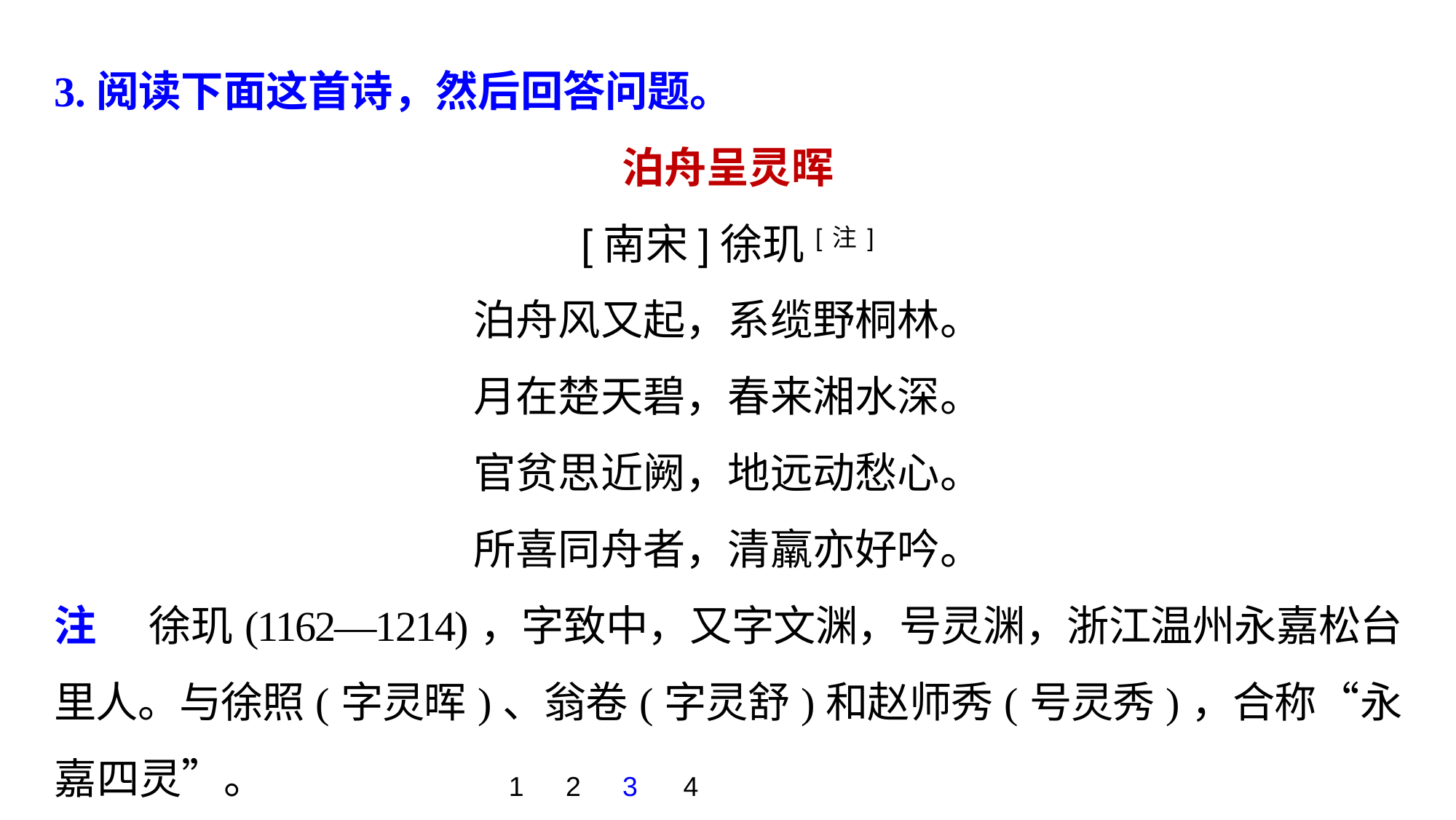

3.阅读下面这首诗，然后回答问题。
泊舟呈灵晖
[南宋]徐玑[注]
泊舟风又起，系缆野桐林。
月在楚天碧，春来湘水深。
官贫思近阙，地远动愁心。
所喜同舟者，清羸亦好吟。
注 　徐玑(1162—1214)，字致中，又字文渊，号灵渊，浙江温州永嘉松台里人。与徐照(字灵晖)、翁卷(字灵舒)和赵师秀(号灵秀)，合称“永嘉四灵”。
1
2
3
4